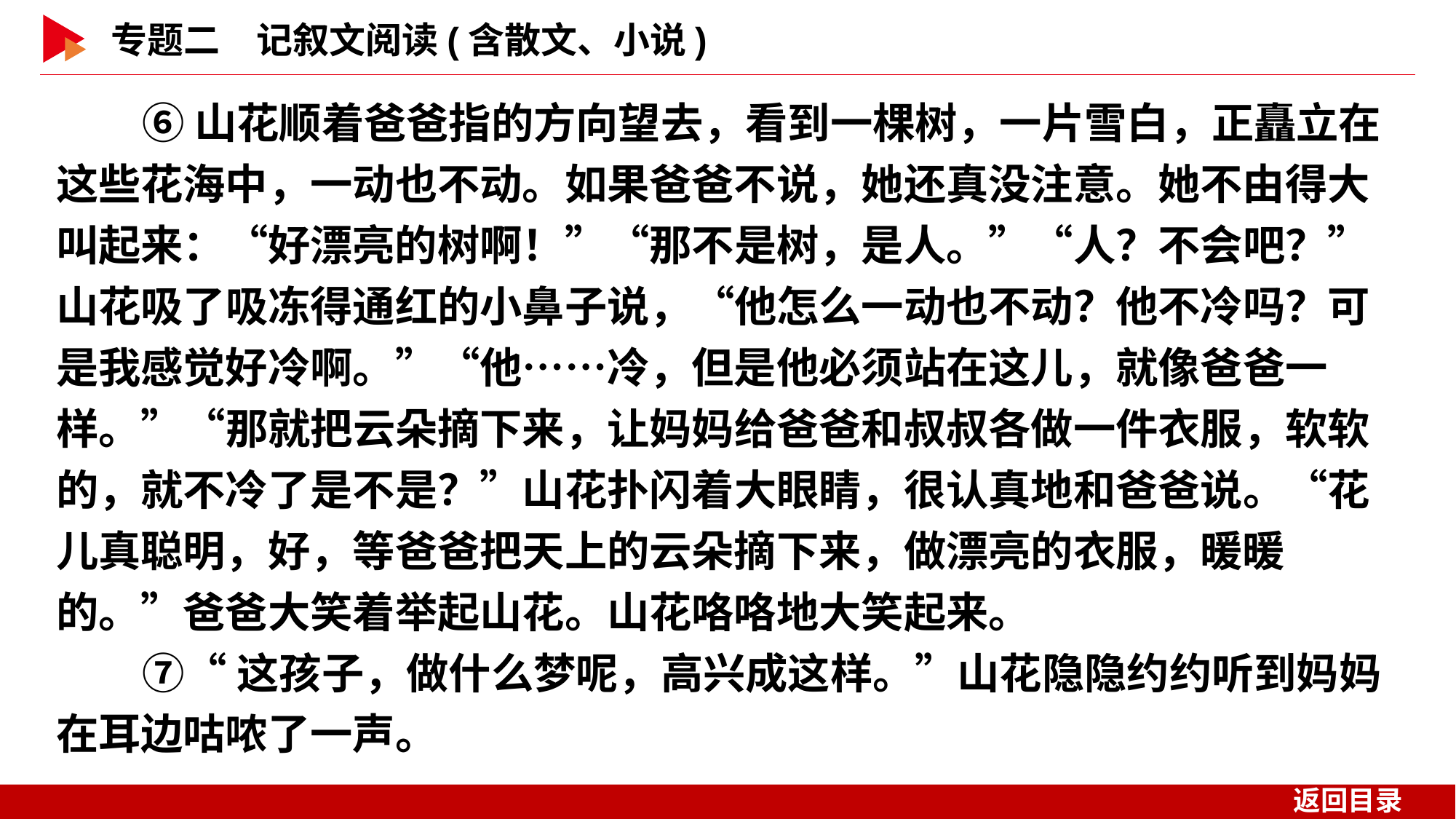

⑥山花顺着爸爸指的方向望去，看到一棵树，一片雪白，正矗立在这些花海中，一动也不动。如果爸爸不说，她还真没注意。她不由得大叫起来：“好漂亮的树啊！”“那不是树，是人。”“人？不会吧？”山花吸了吸冻得通红的小鼻子说，“他怎么一动也不动？他不冷吗？可是我感觉好冷啊。”“他……冷，但是他必须站在这儿，就像爸爸一样。”“那就把云朵摘下来，让妈妈给爸爸和叔叔各做一件衣服，软软的，就不冷了是不是？”山花扑闪着大眼睛，很认真地和爸爸说。“花儿真聪明，好，等爸爸把天上的云朵摘下来，做漂亮的衣服，暖暖的。”爸爸大笑着举起山花。山花咯咯地大笑起来。
⑦“这孩子，做什么梦呢，高兴成这样。”山花隐隐约约听到妈妈在耳边咕哝了一声。